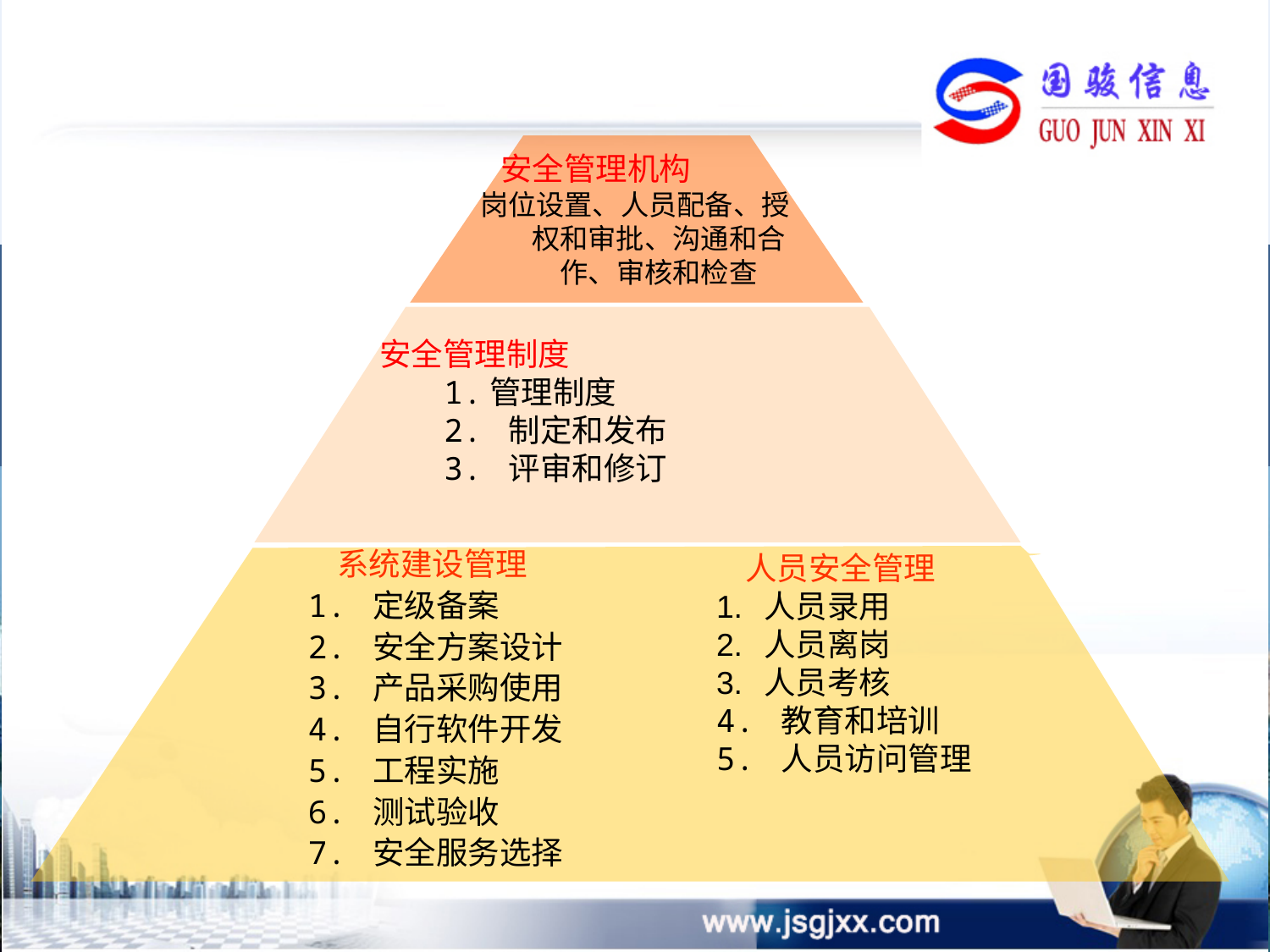

安全管理机构
岗位设置、人员配备、授权和审批、沟通和合作、审核和检查

                    安全管理制度
        1.管理制度
        2. 制定和发布
        3. 评审和修订
   系统建设管理
1. 定级备案
2. 安全方案设计
3. 产品采购使用
4. 自行软件开发
5. 工程实施
6. 测试验收
7. 安全服务选择
   人员安全管理
人员录用
人员离岗
人员考核
4. 教育和培训
5. 人员访问管理